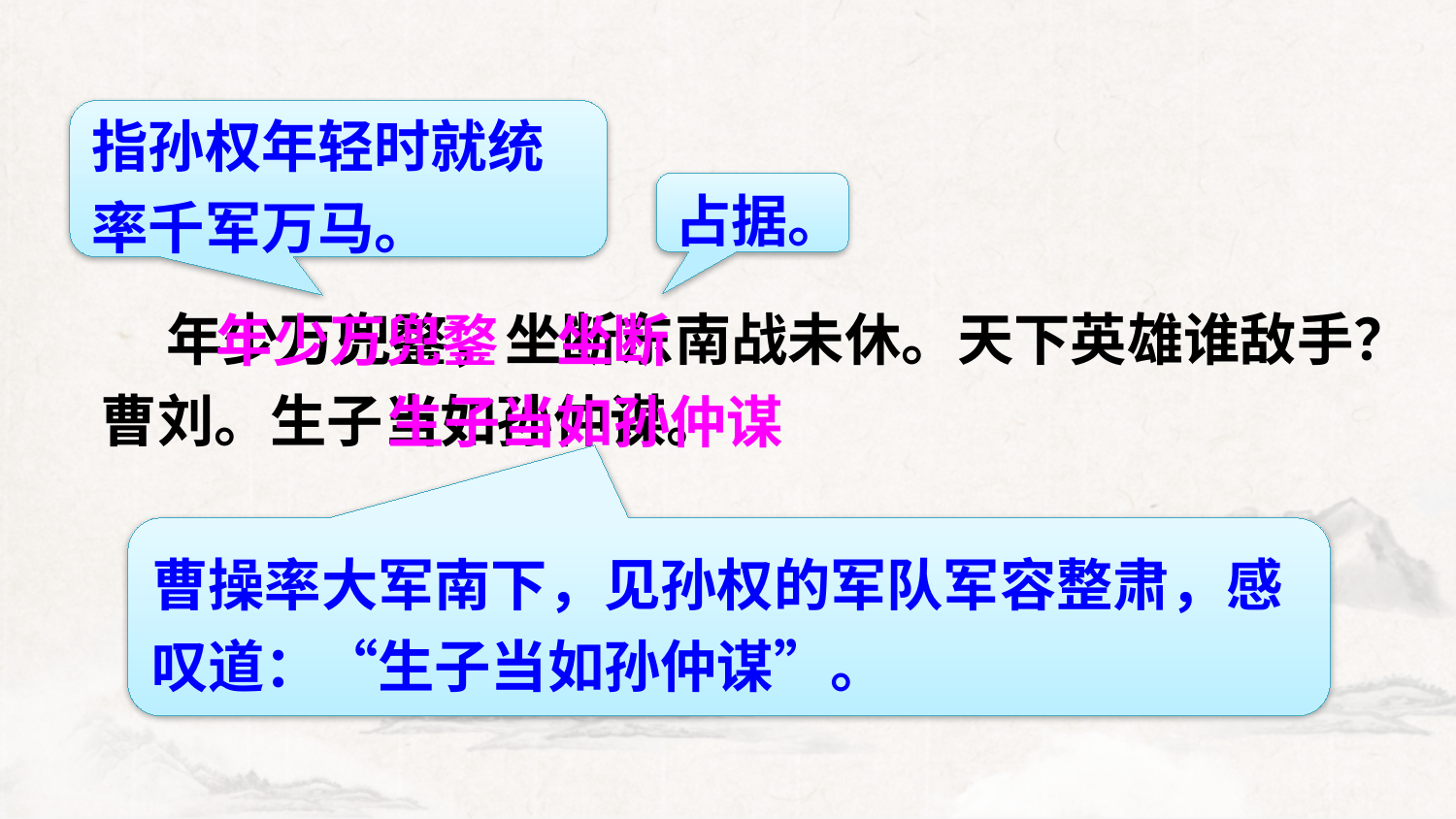

指孙权年轻时就统率千军万马。
占据。
年少万兜鍪
坐断
    年少万兜鍪，坐断东南战未休。天下英雄谁敌手？曹刘。生子当如孙仲谋。
生子当如孙仲谋
曹操率大军南下，见孙权的军队军容整肃，感叹道：“生子当如孙仲谋”。